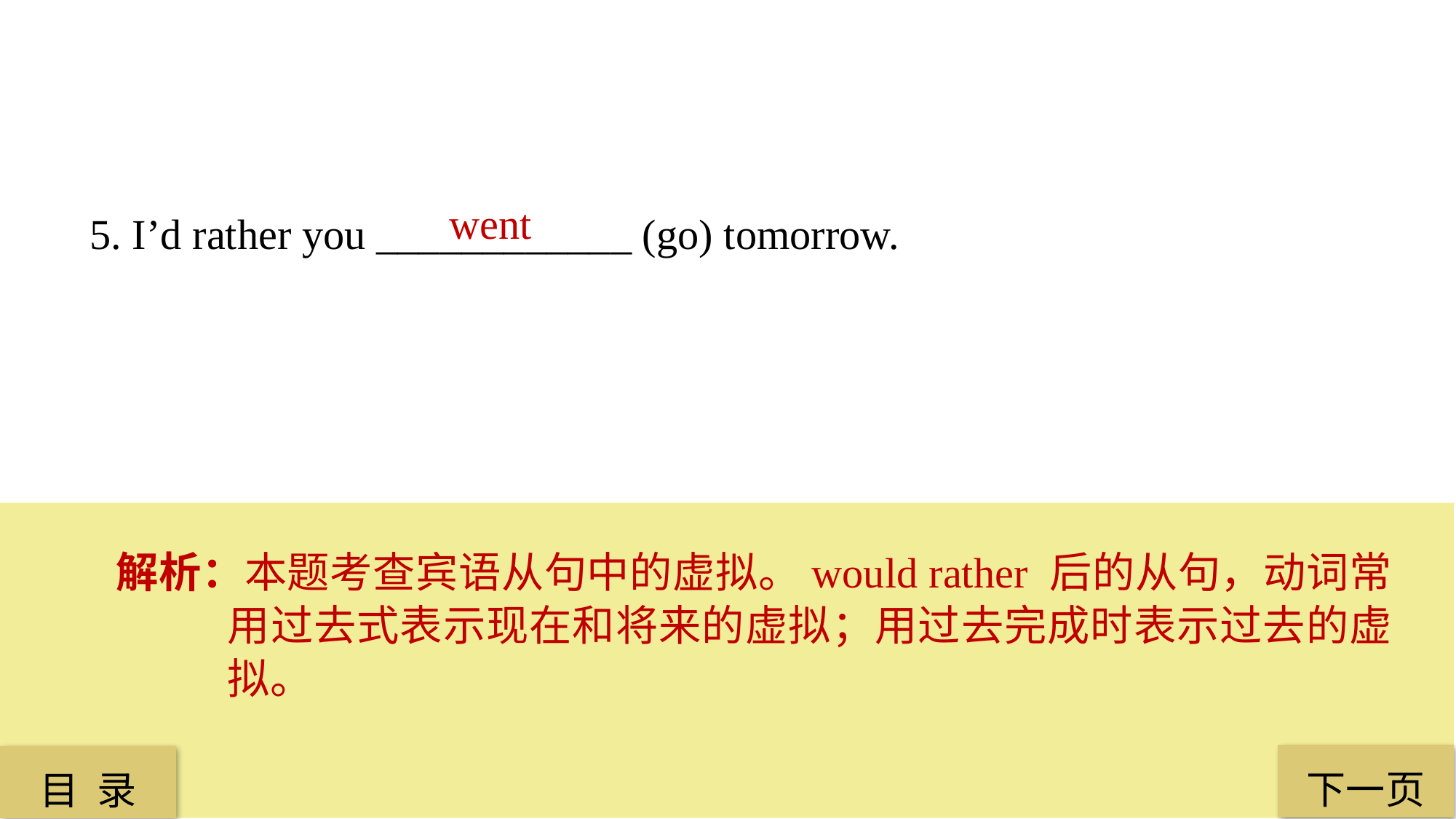

went
5. I’d rather you ____________ (go) tomorrow.
解析：本题考查宾语从句中的虚拟。would rather 后的从句，动词常用过去式表示现在和将来的虚拟；用过去完成时表示过去的虚拟。